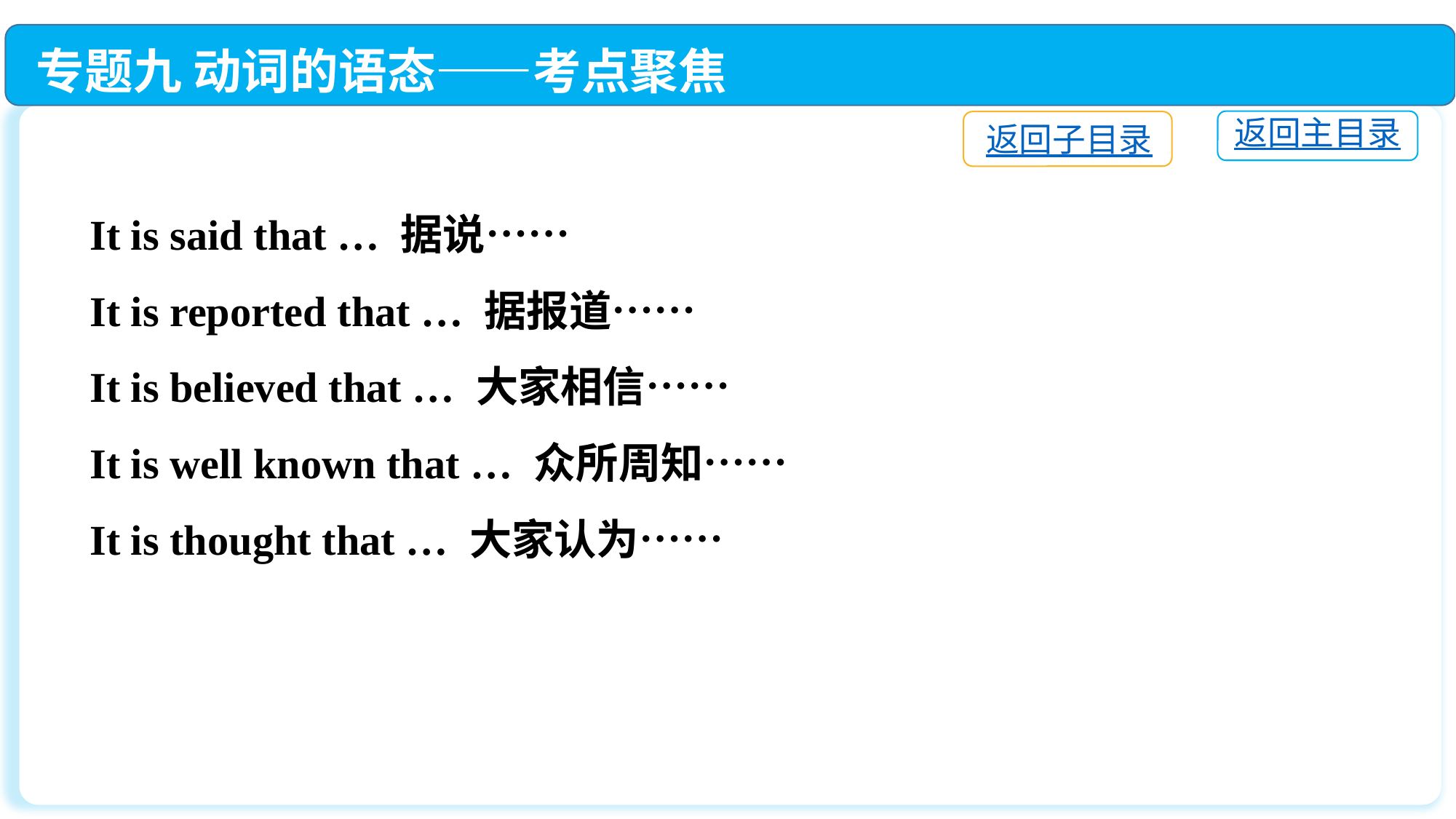

专题九 动词的语态——考点聚焦

返回主目录

返回子目录
It is said that … 据说……
It is reported that … 据报道……
It is believed that … 大家相信……
It is well known that … 众所周知……
It is thought that … 大家认为……